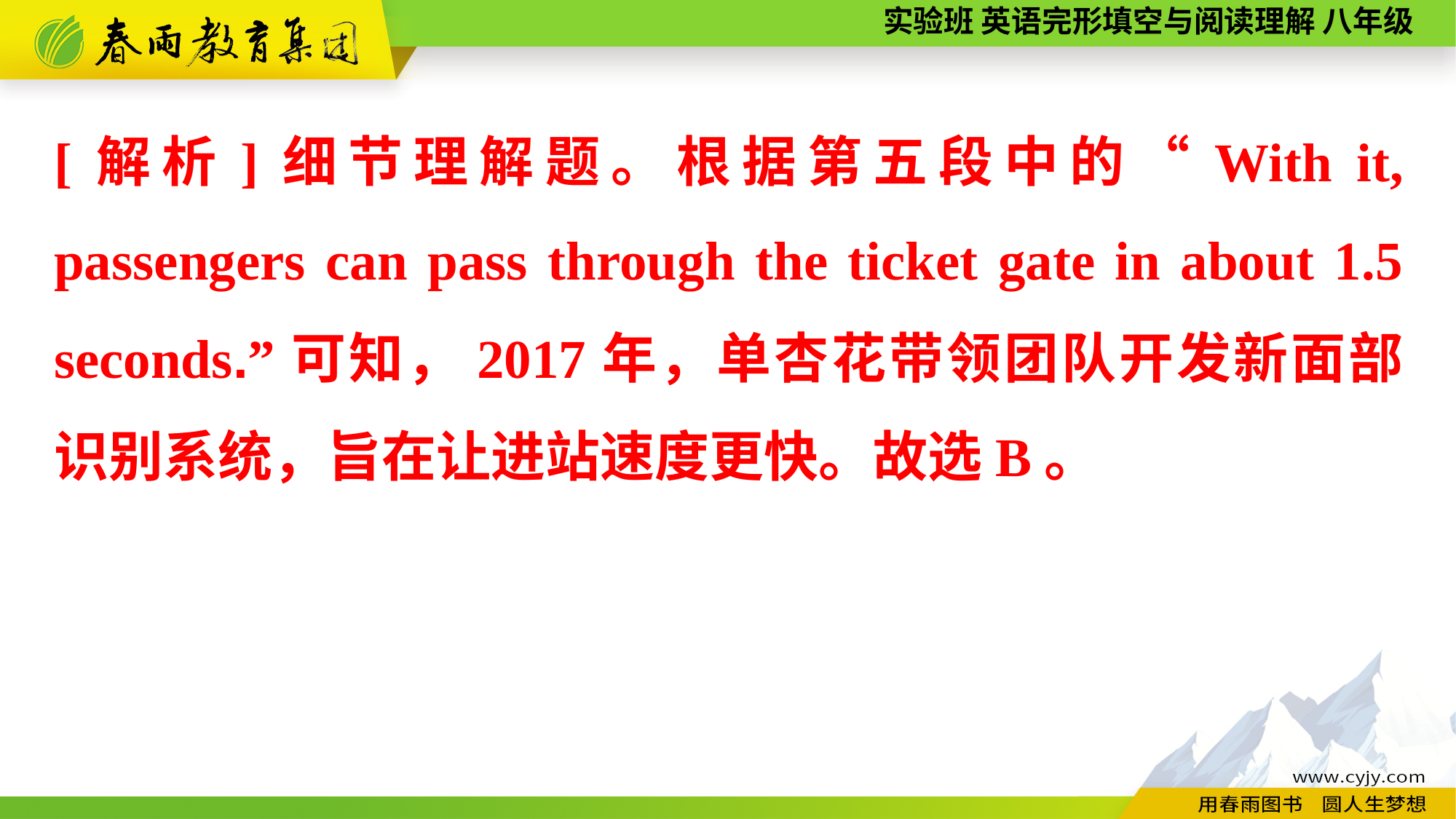

[解析]细节理解题。根据第五段中的“With it, passengers can pass through the ticket gate in about 1.5 seconds.”可知，2017年，单杏花带领团队开发新面部识别系统，旨在让进站速度更快。故选B。